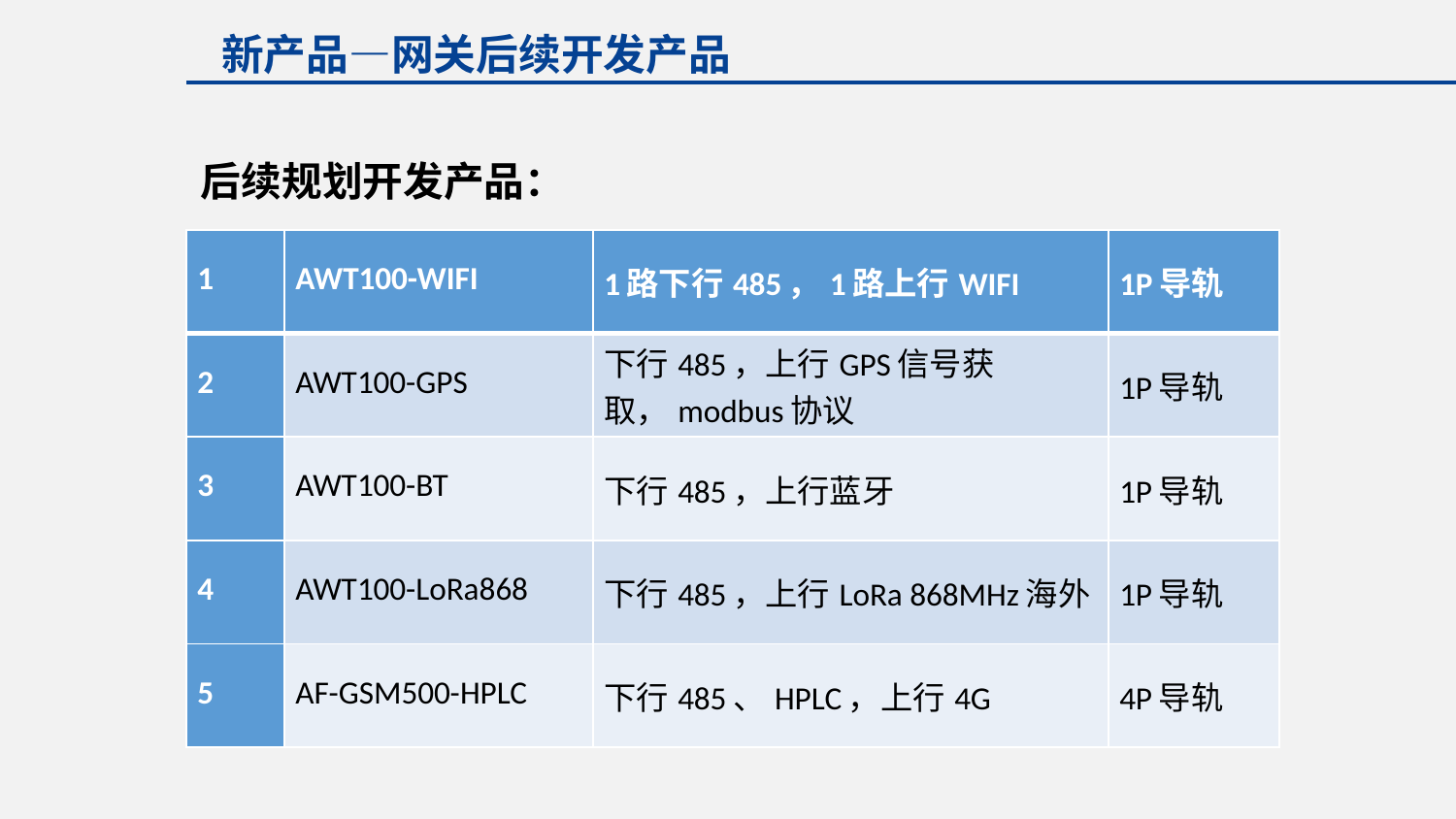

新产品—网关后续开发产品
后续规划开发产品：
| 1 | AWT100-WIFI | 1路下行485，1路上行WIFI | 1P导轨 |
| --- | --- | --- | --- |
| 2 | AWT100-GPS | 下行485，上行GPS信号获取，modbus协议 | 1P导轨 |
| 3 | AWT100-BT | 下行485，上行蓝牙 | 1P导轨 |
| 4 | AWT100-LoRa868 | 下行485，上行LoRa 868MHz海外 | 1P导轨 |
| 5 | AF-GSM500-HPLC | 下行485、HPLC，上行4G | 4P导轨 |